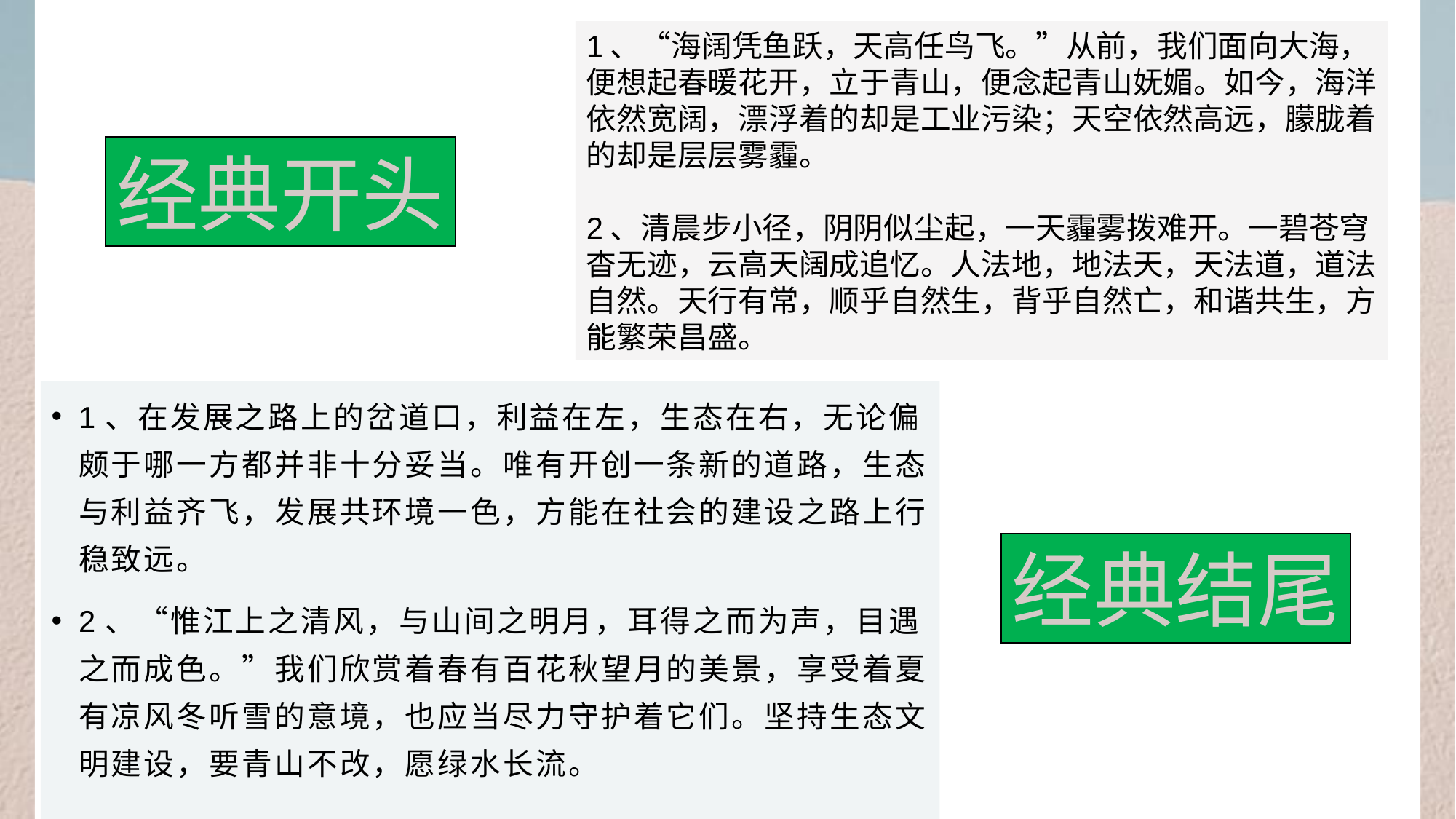

1、“海阔凭鱼跃，天高任鸟飞。”从前，我们面向大海，便想起春暖花开，立于青山，便念起青山妩媚。如今，海洋依然宽阔，漂浮着的却是工业污染；天空依然高远，朦胧着的却是层层雾霾。
2、清晨步小径，阴阴似尘起，一天霾雾拨难开。一碧苍穹杳无迹，云高天阔成追忆。人法地，地法天，天法道，道法自然。天行有常，顺乎自然生，背乎自然亡，和谐共生，方能繁荣昌盛。
经典开头
1、在发展之路上的岔道口，利益在左，生态在右，无论偏颇于哪一方都并非十分妥当。唯有开创一条新的道路，生态与利益齐飞，发展共环境一色，方能在社会的建设之路上行稳致远。
2、“惟江上之清风，与山间之明月，耳得之而为声，目遇之而成色。”我们欣赏着春有百花秋望月的美景，享受着夏有凉风冬听雪的意境，也应当尽力守护着它们。坚持生态文明建设，要青山不改，愿绿水长流。
经典结尾